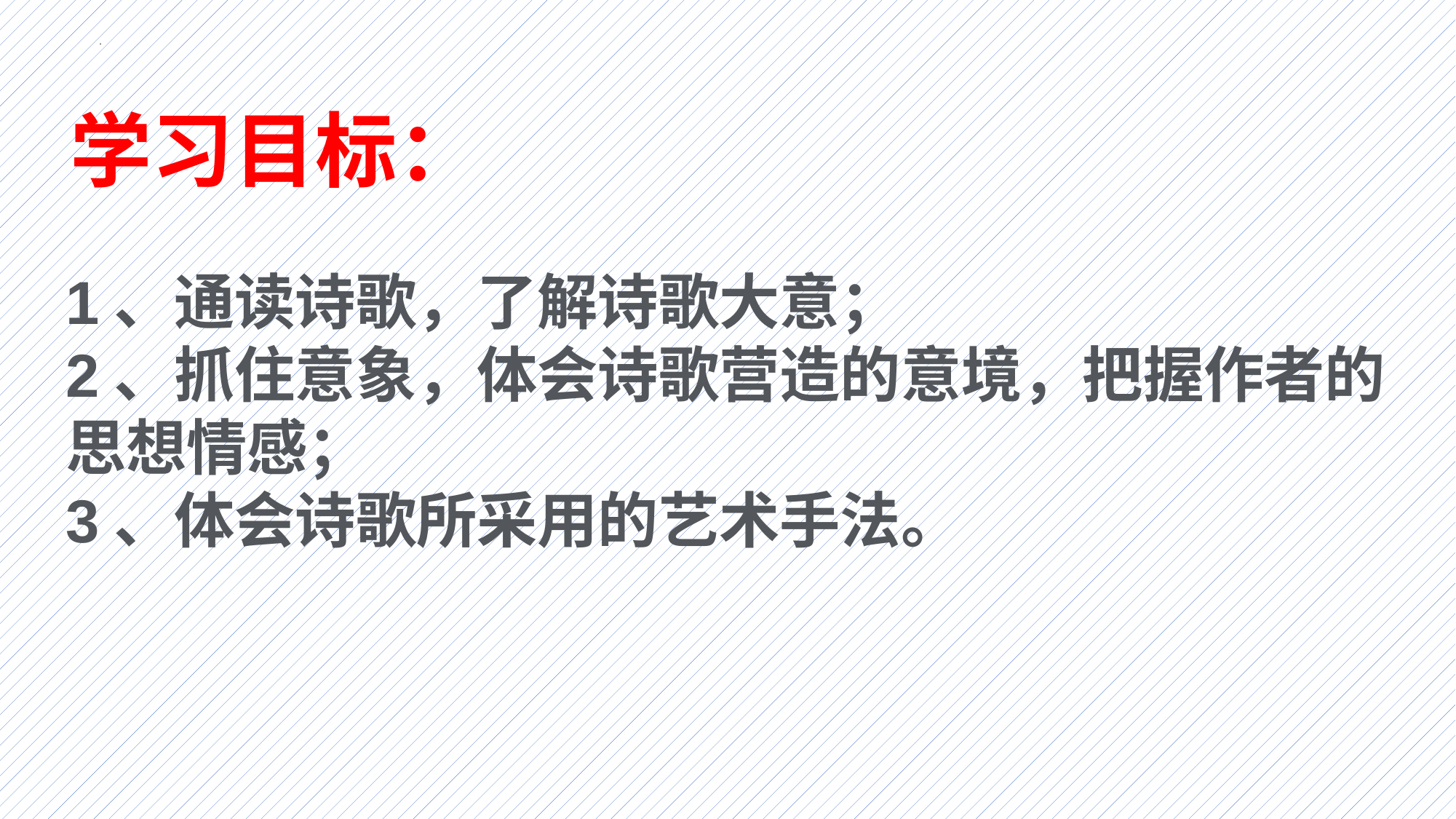

学习目标：
1、通读诗歌，了解诗歌大意；
2、抓住意象，体会诗歌营造的意境，把握作者的思想情感；
3、体会诗歌所采用的艺术手法。